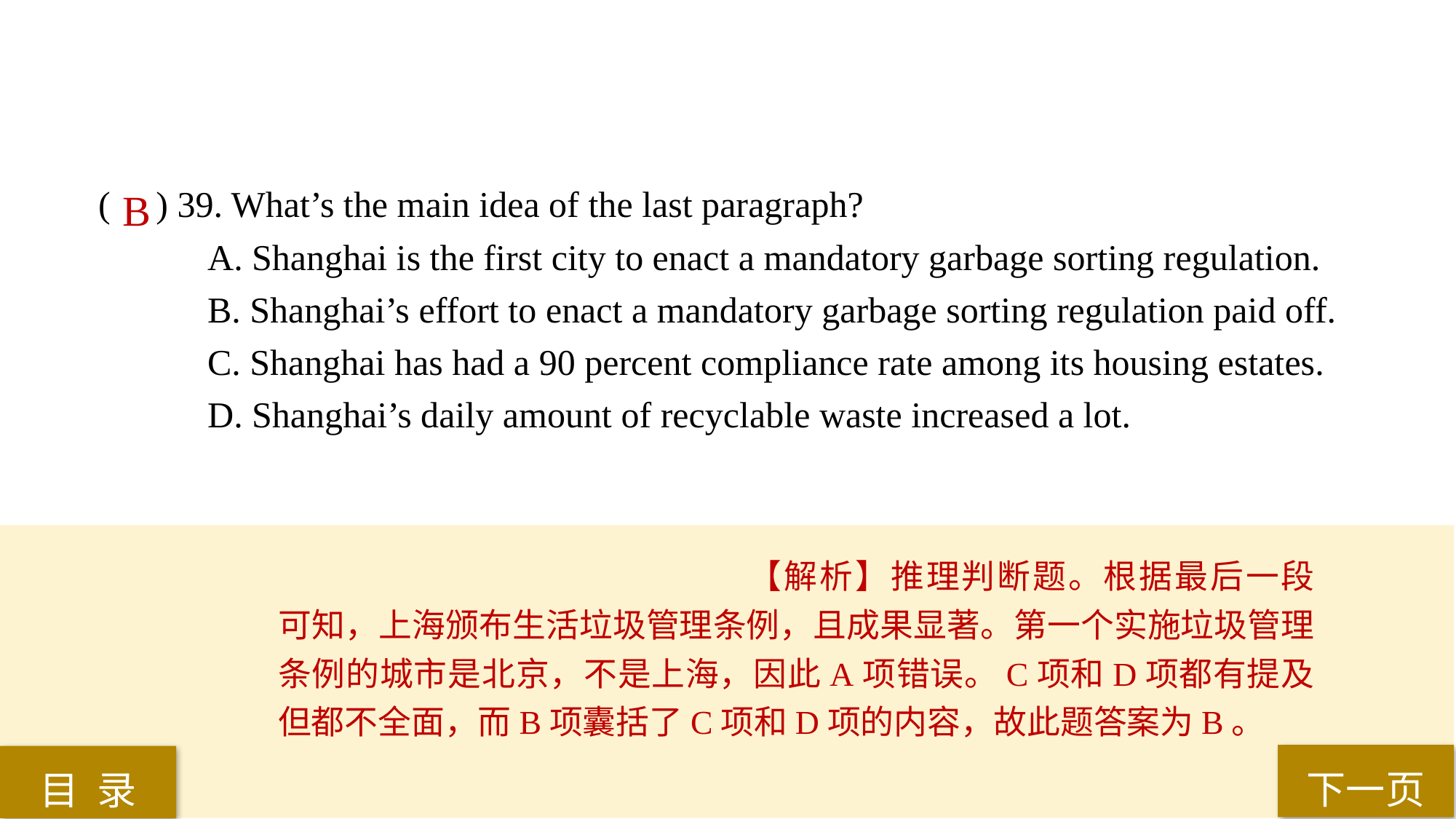

(     ) 39. What’s the main idea of the last paragraph?
A. Shanghai is the first city to enact a mandatory garbage sorting regulation.
B. Shanghai’s effort to enact a mandatory garbage sorting regulation paid off.
C. Shanghai has had a 90 percent compliance rate among its housing estates.
D. Shanghai’s daily amount of recyclable waste increased a lot.
B
【解析】推理判断题。根据最后一段可知，上海颁布生活垃圾管理条例，且成果显著。第一个实施垃圾管理条例的城市是北京，不是上海，因此A项错误。C项和D项都有提及但都不全面，而B项囊括了C项和D项的内容，故此题答案为B。